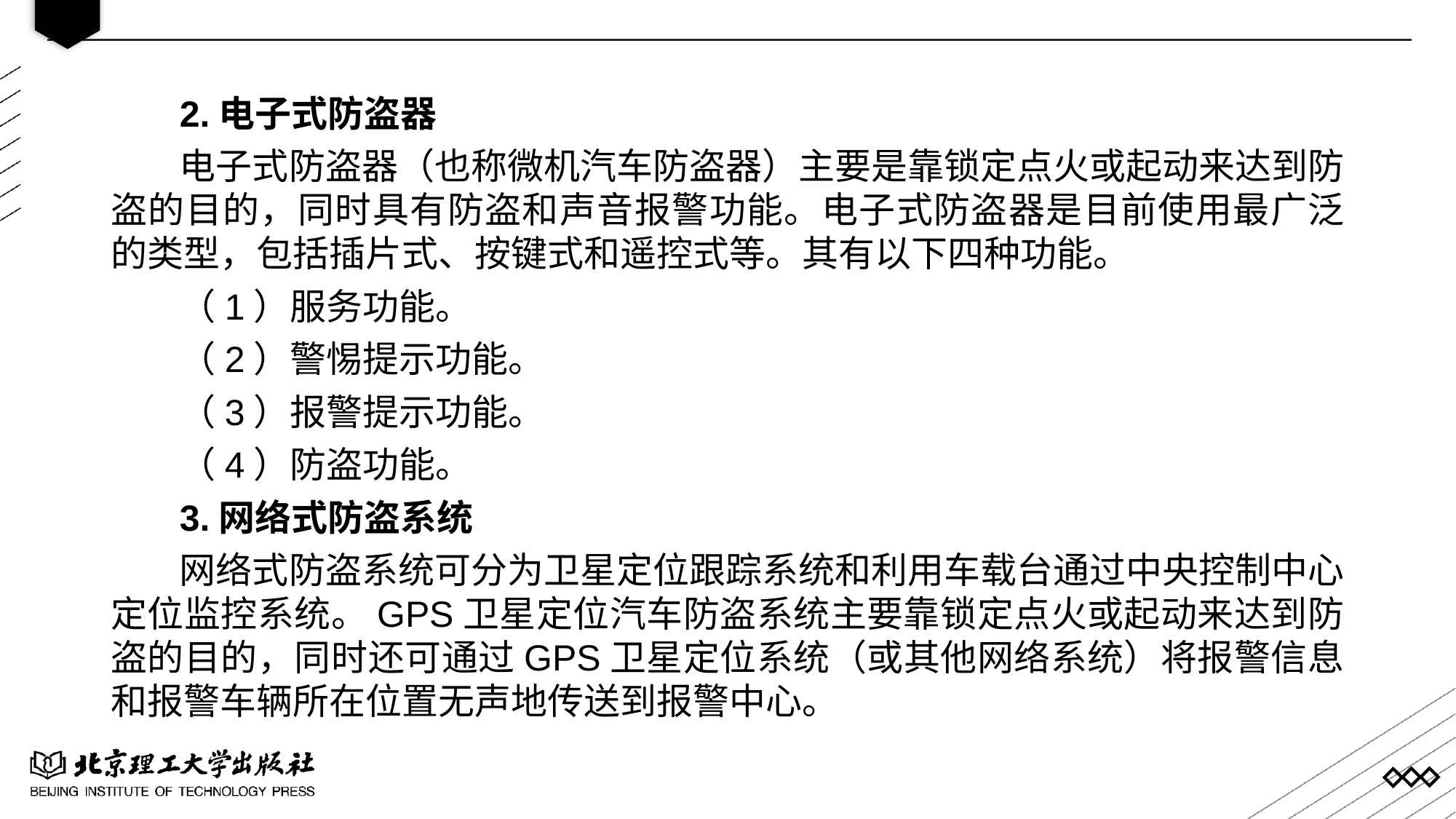

2.电子式防盗器
电子式防盗器（也称微机汽车防盗器）主要是靠锁定点火或起动来达到防盗的目的，同时具有防盗和声音报警功能。电子式防盗器是目前使用最广泛的类型，包括插片式、按键式和遥控式等。其有以下四种功能。
（1）服务功能。
（2）警惕提示功能。
（3）报警提示功能。
（4）防盗功能。
3.网络式防盗系统
网络式防盗系统可分为卫星定位跟踪系统和利用车载台通过中央控制中心定位监控系统。GPS卫星定位汽车防盗系统主要靠锁定点火或起动来达到防盗的目的，同时还可通过GPS卫星定位系统（或其他网络系统）将报警信息和报警车辆所在位置无声地传送到报警中心。